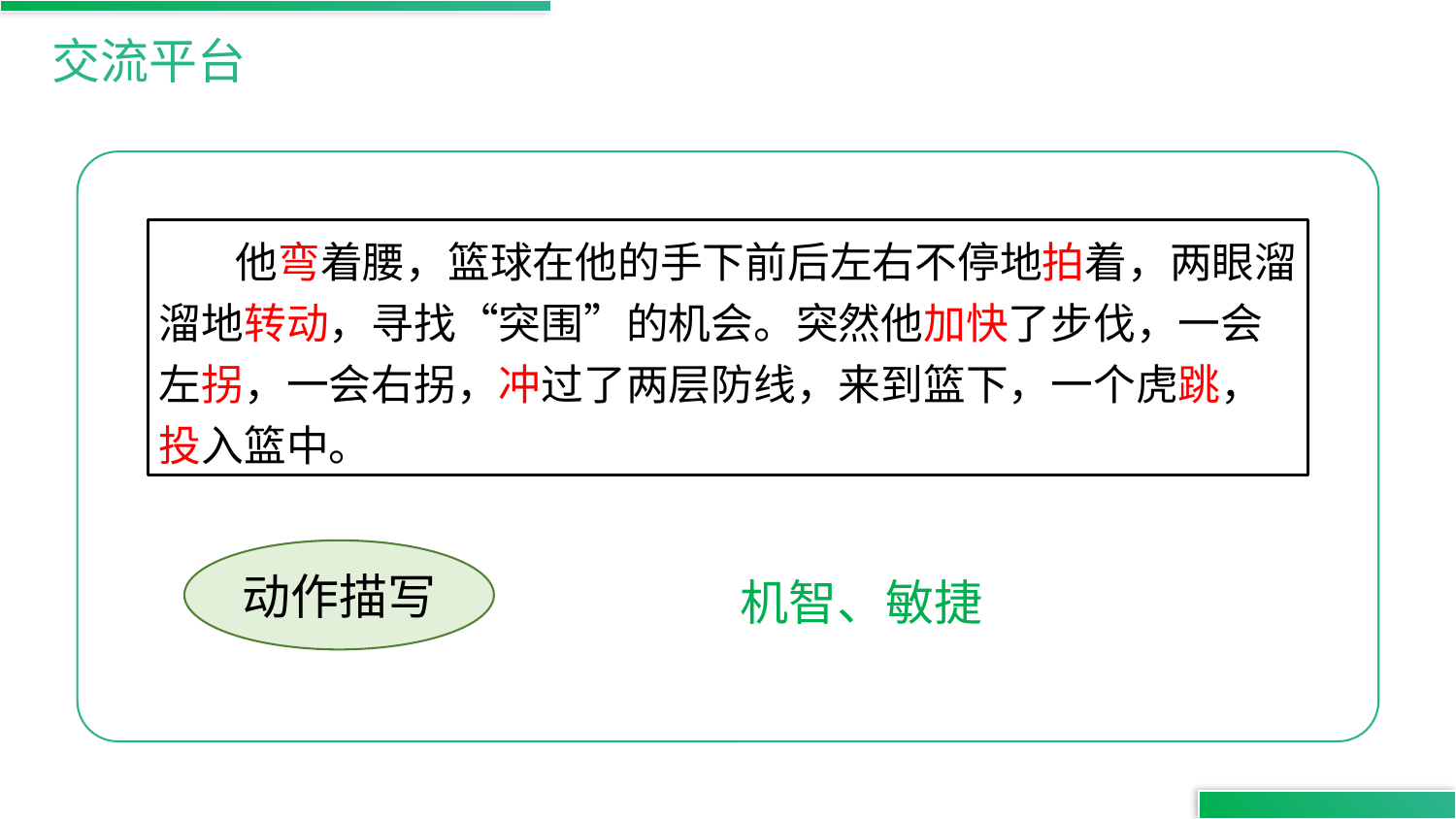

交流平台
       他弯着腰，篮球在他的手下前后左右不停地拍着，两眼溜溜地转动，寻找“突围”的机会。突然他加快了步伐，一会左拐，一会右拐，冲过了两层防线，来到篮下，一个虎跳，投入篮中。
动作描写
机智、敏捷